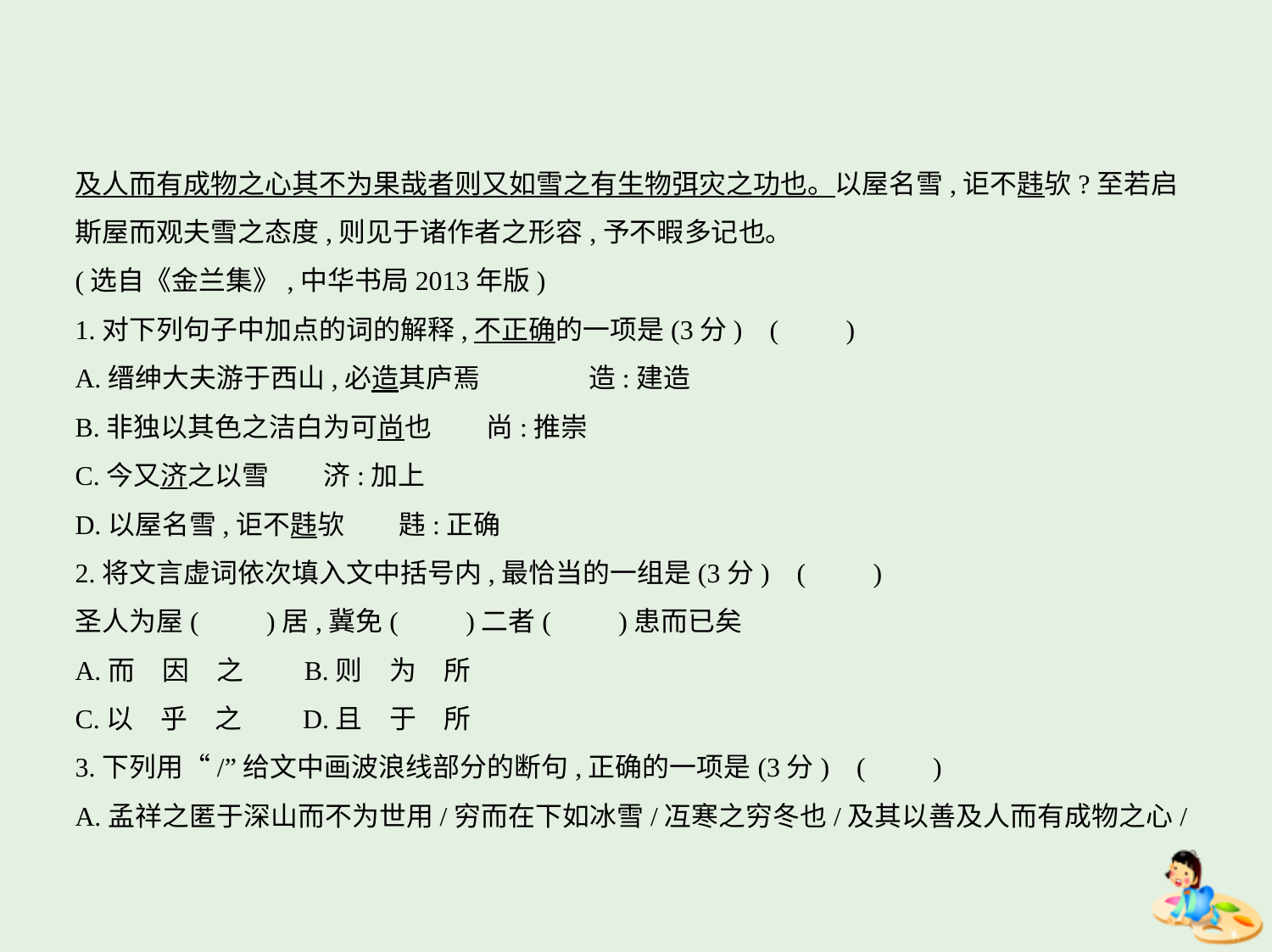

及人而有成物之心其不为果哉者则又如雪之有生物弭灾之功也。以屋名雪,讵不韪欤?至若启
斯屋而观夫雪之态度,则见于诸作者之形容,予不暇多记也。
(选自《金兰集》,中华书局2013年版)
1.对下列句子中加点的词的解释,不正确的一项是(3分) (　　)
A.缙绅大夫游于西山,必造其庐焉　　　　造:建造
B.非独以其色之洁白为可尚也　　尚:推崇
C.今又济之以雪　　济:加上
D.以屋名雪,讵不韪欤　　韪:正确
2.将文言虚词依次填入文中括号内,最恰当的一组是(3分) (　　)
圣人为屋(　　)居,冀免(　　)二者(　　)患而已矣
A.而　因　之　　B.则　为　所
C.以　乎　之　　D.且　于　所
3.下列用“/”给文中画波浪线部分的断句,正确的一项是(3分) (　　)
A.孟祥之匿于深山而不为世用/穷而在下如冰雪/冱寒之穷冬也/及其以善及人而有成物之心/